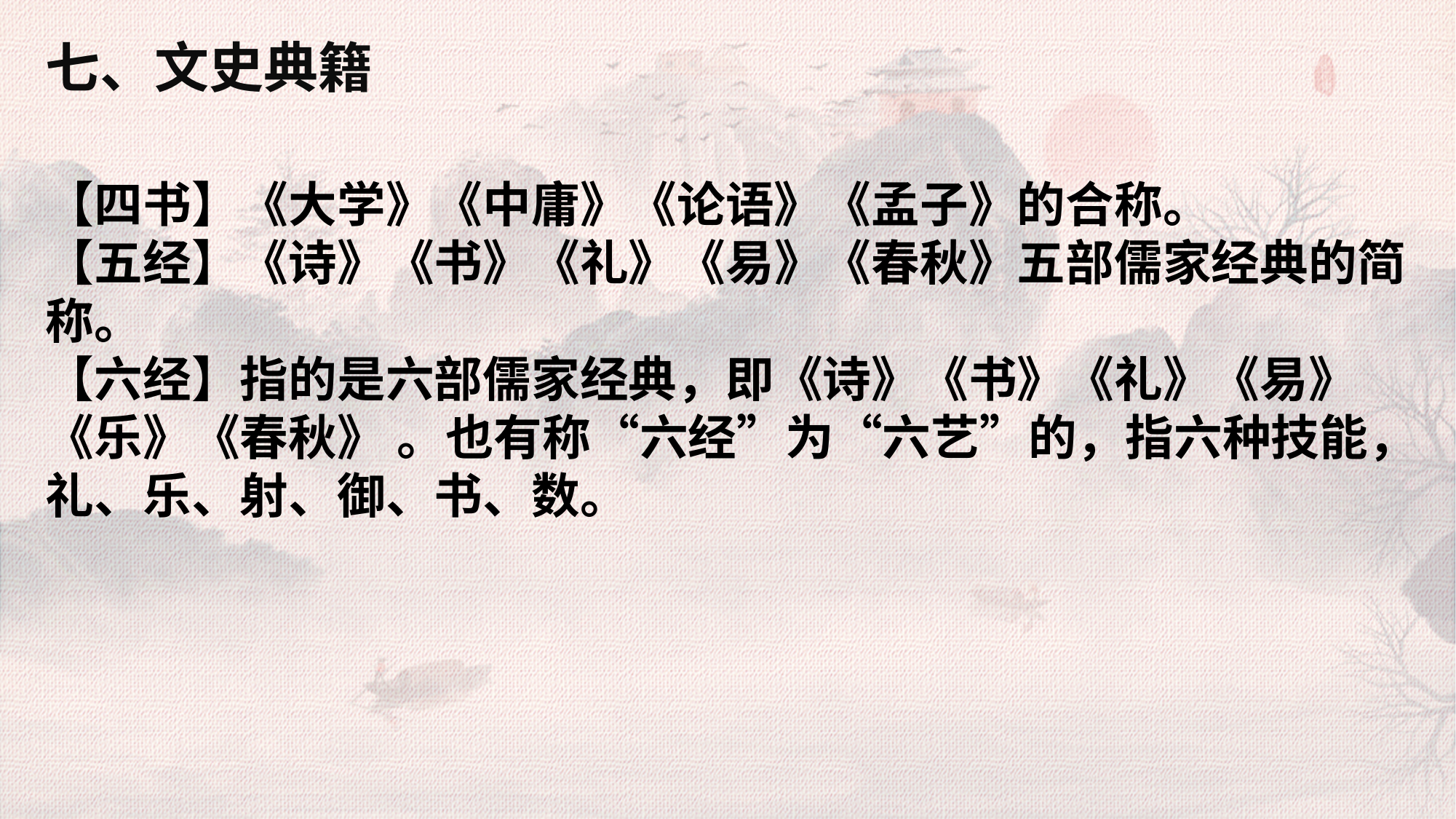

七、文史典籍
【四书】《大学》《中庸》《论语》《孟子》的合称。
【五经】《诗》《书》《礼》《易》《春秋》五部儒家经典的简称。
【六经】指的是六部儒家经典，即《诗》《书》《礼》《易》《乐》《春秋》 。也有称“六经”为“六艺”的，指六种技能，礼、乐、射、御、书、数。